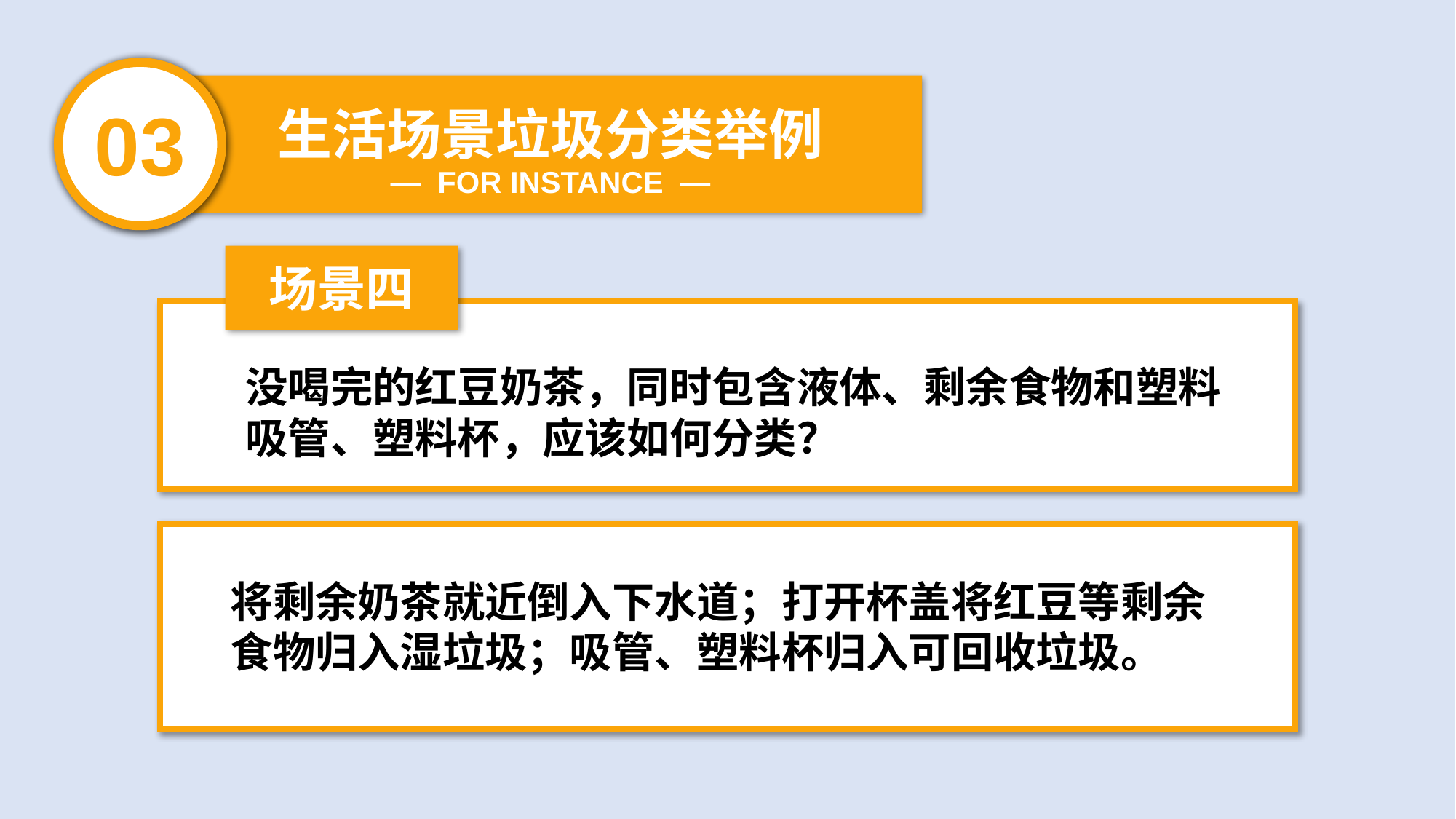

03

生活场景垃圾分类举例
—  FOR INSTANCE  —

场景四

没喝完的红豆奶茶，同时包含液体、剩余食物和塑料吸管、塑料杯，应该如何分类？

将剩余奶茶就近倒入下水道；打开杯盖将红豆等剩余食物归入湿垃圾；吸管、塑料杯归入可回收垃圾。